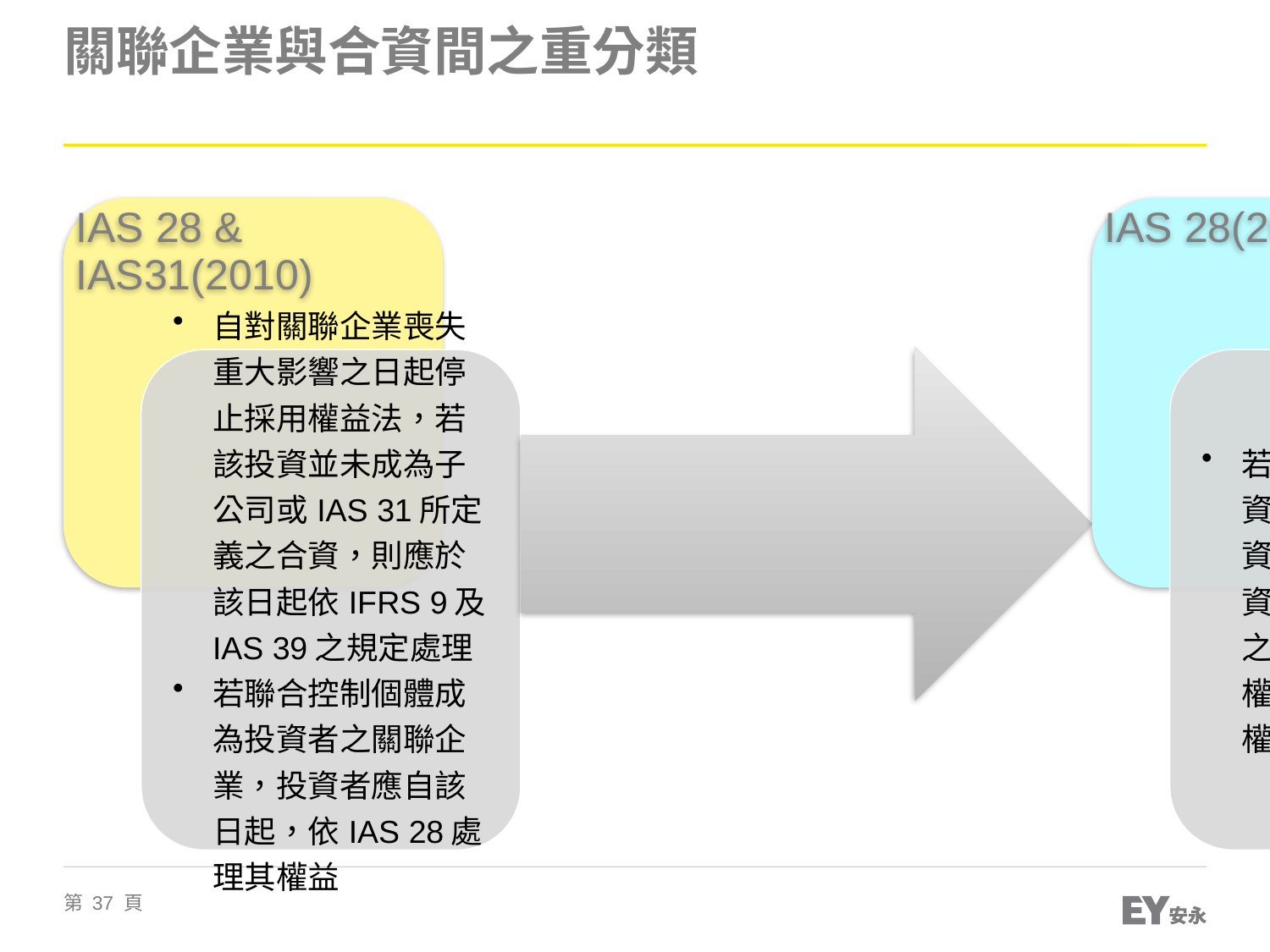

# 關聯企業與合資間之重分類
IAS 28 & IAS31(2010)
自對關聯企業喪失重大影響之日起停止採用權益法，若該投資並未成為子公司或IAS 31所定義之合資，則應於該日起依IFRS 9及IAS 39之規定處理
若聯合控制個體成為投資者之關聯企業，投資者應自該日起，依IAS 28處理其權益